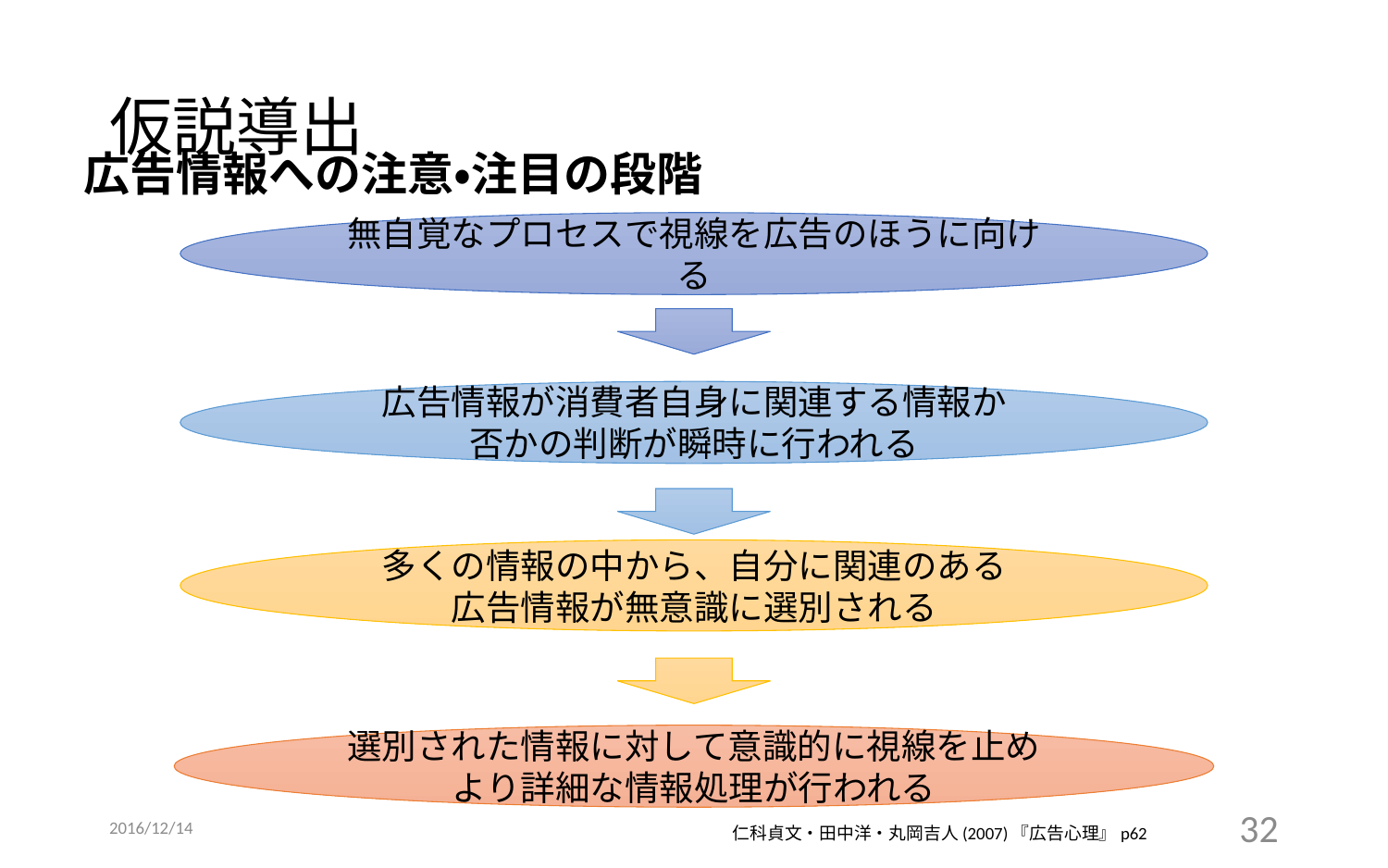

# 仮説導出
広告情報への注意・注目の段階

無自覚なプロセスで視線を広告のほうに向ける

広告情報が消費者自身に関連する情報か
否かの判断が瞬時に行われる

多くの情報の中から、自分に関連のある
広告情報が無意識に選別される

選別された情報に対して意識的に視線を止め
より詳細な情報処理が行われる
2016/12/14
32
仁科貞文・田中洋・丸岡吉人(2007)『広告心理』p62